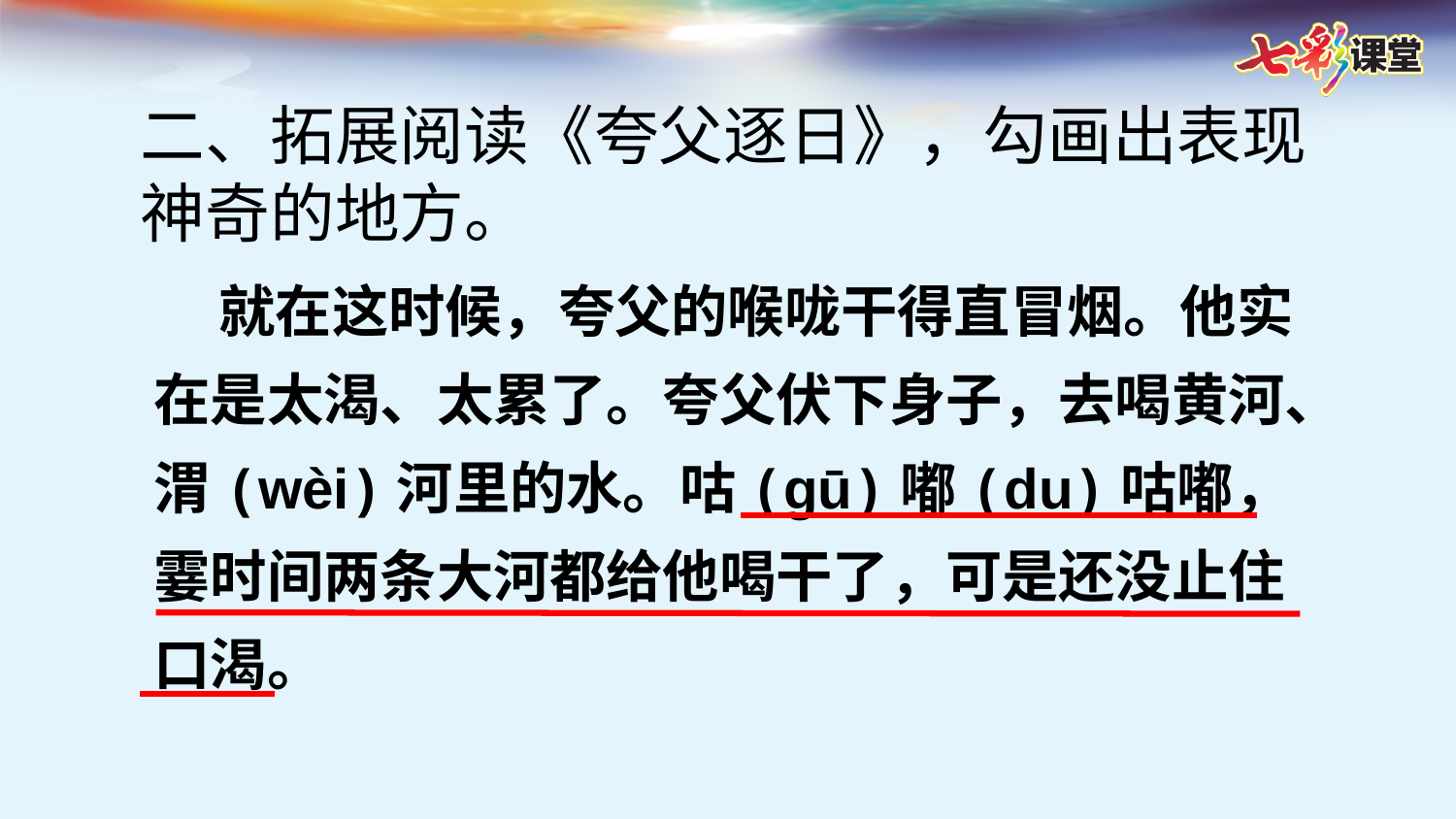

二、拓展阅读《夸父逐日》，勾画出表现神奇的地方。
    就在这时候，夸父的喉咙干得直冒烟。他实在是太渴、太累了。夸父伏下身子，去喝黄河、渭(wèi)河里的水。咕(gū)嘟(du)咕嘟，霎时间两条大河都给他喝干了，可是还没止住口渴。